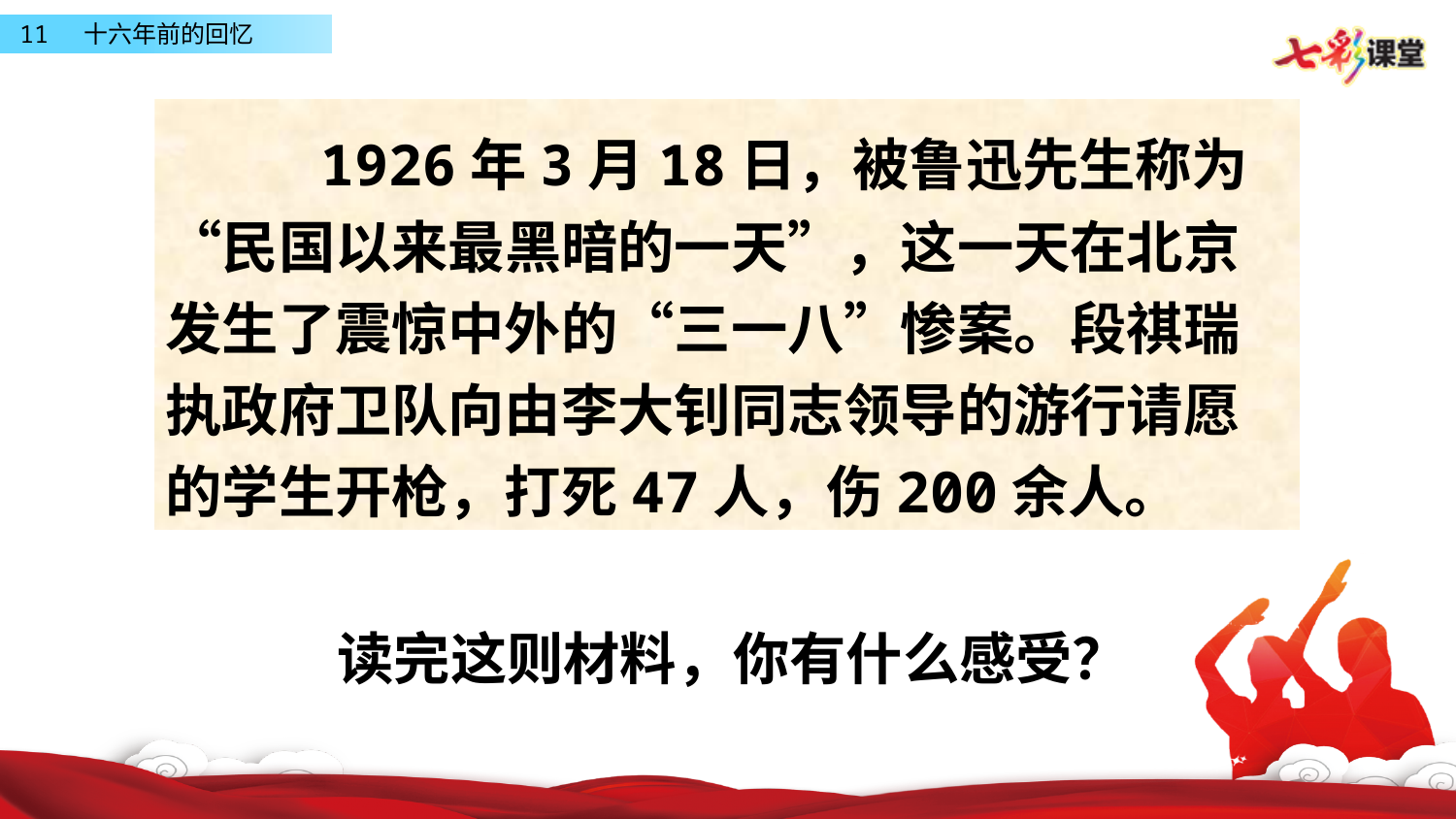

1926年3月18日，被鲁迅先生称为“民国以来最黑暗的一天”，这一天在北京发生了震惊中外的“三一八”惨案。段祺瑞执政府卫队向由李大钊同志领导的游行请愿的学生开枪，打死47人，伤200余人。
读完这则材料，你有什么感受？